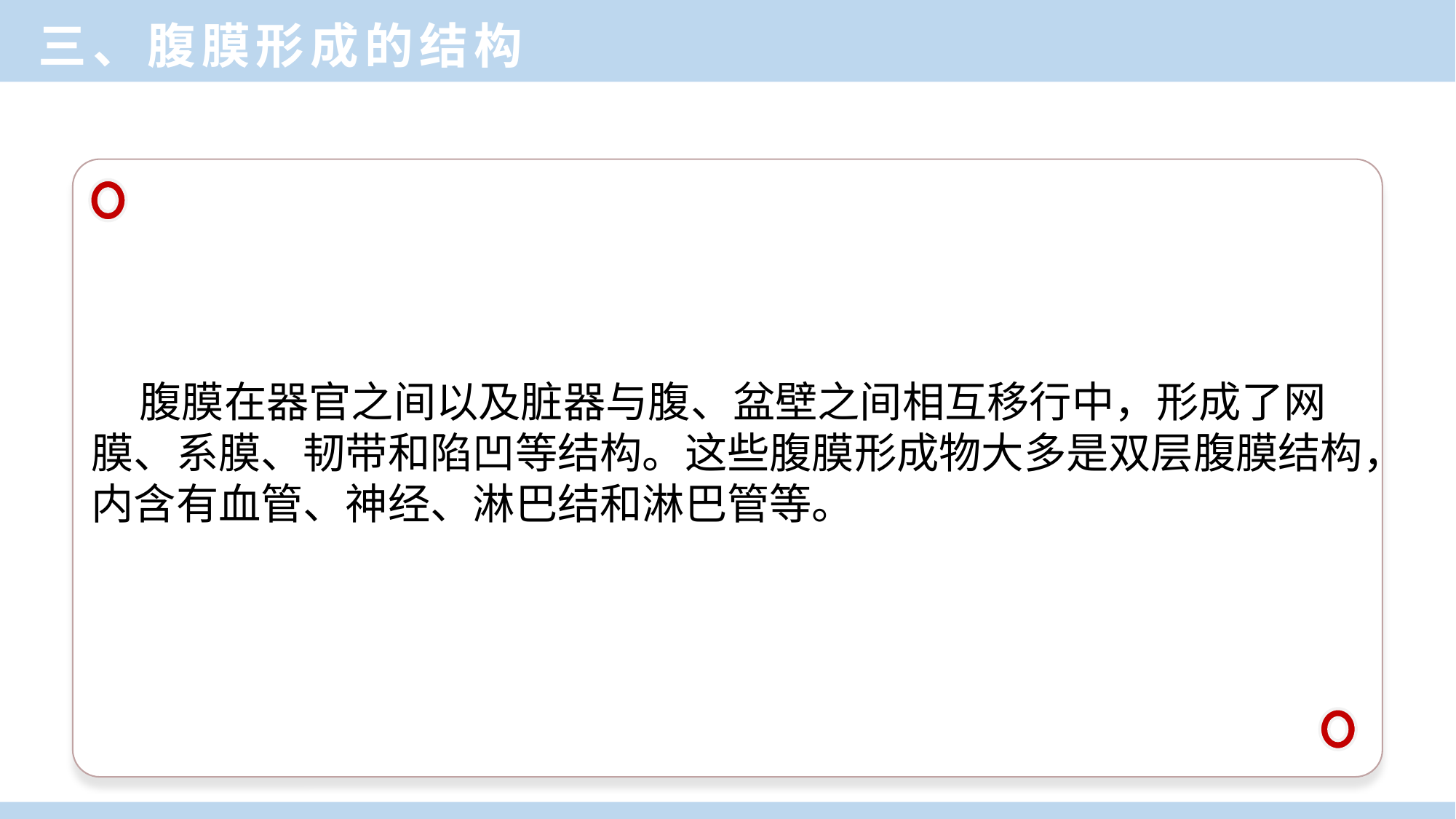

三、腹膜形成的结构
    腹膜在器官之间以及脏器与腹、盆壁之间相互移行中，形成了网膜、系膜、韧带和陷凹等结构。这些腹膜形成物大多是双层腹膜结构，内含有血管、神经、淋巴结和淋巴管等。